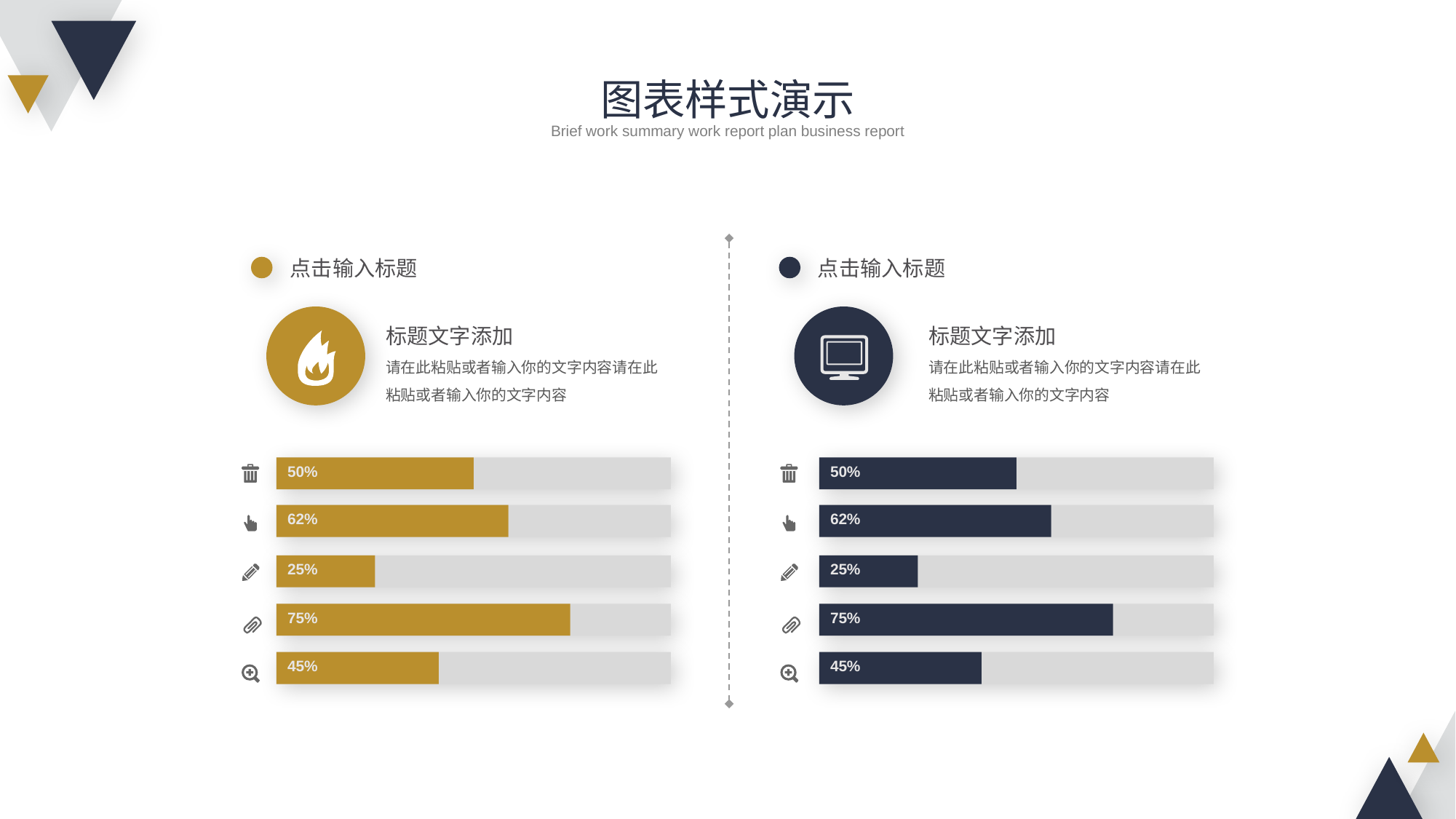

图表样式演示
Brief work summary work report plan business report
点击输入标题
点击输入标题

标题文字添加
标题文字添加

请在此粘贴或者输入你的文字内容请在此粘贴或者输入你的文字内容
请在此粘贴或者输入你的文字内容请在此粘贴或者输入你的文字内容
50%
50%

62%
62%

25%
25%

75%
75%

45%
45%